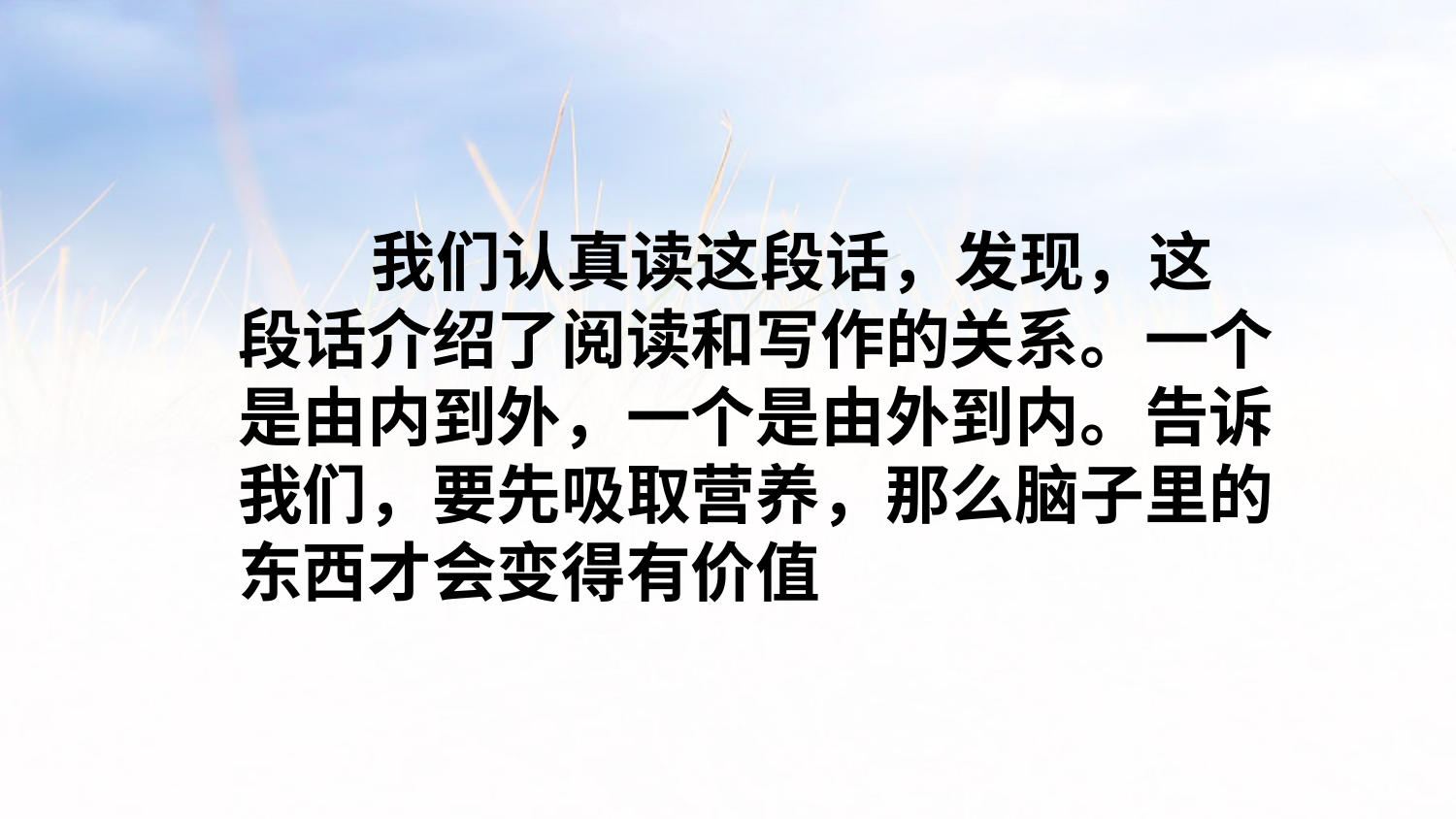

我们认真读这段话，发现，这段话介绍了阅读和写作的关系。一个是由内到外，一个是由外到内。告诉我们，要先吸取营养，那么脑子里的东西才会变得有价值